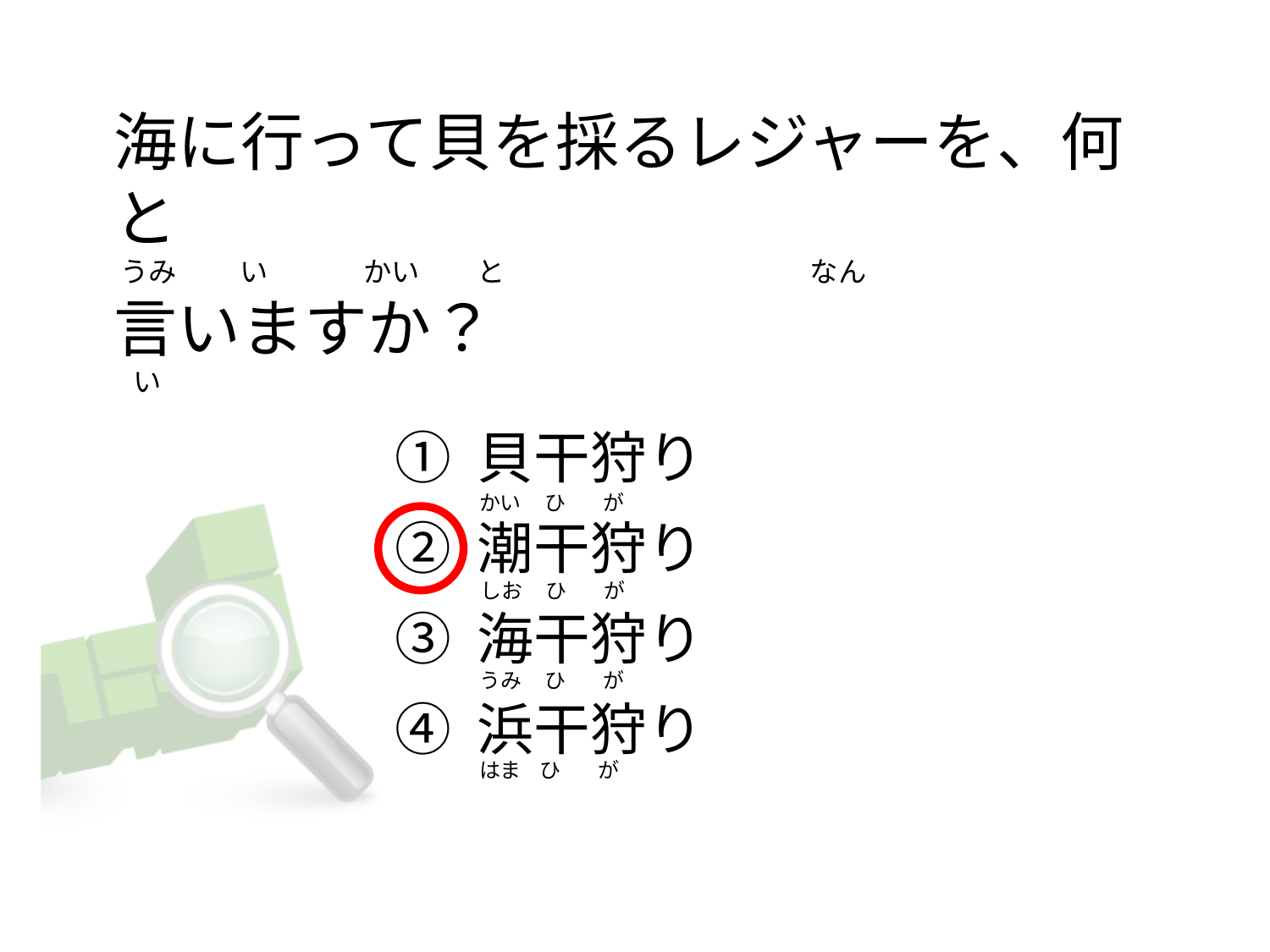

# 海に行って貝を採るレジャーを、何と  うみ          い               かい         と                                                なん 言いますか？    い
① 貝干狩り
② 潮干狩り
③ 海干狩り
④ 浜干狩り
かい     ひ        が

しお     ひ        が
うみ     ひ        が
はま    ひ        が